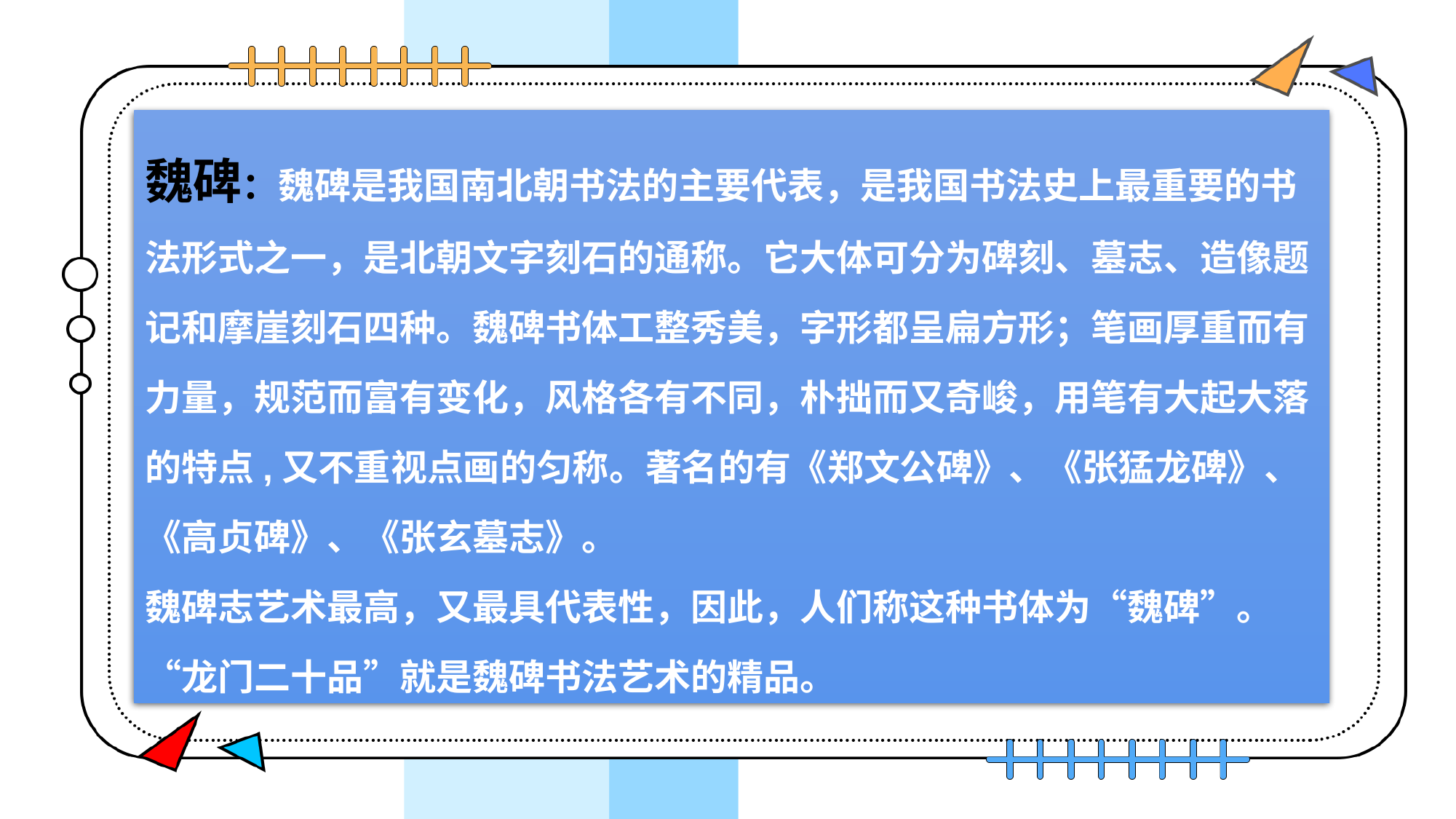

魏碑：魏碑是我国南北朝书法的主要代表，是我国书法史上最重要的书法形式之一，是北朝文字刻石的通称。它大体可分为碑刻、墓志、造像题记和摩崖刻石四种。魏碑书体工整秀美，字形都呈扁方形；笔画厚重而有力量，规范而富有变化，风格各有不同，朴拙而又奇峻，用笔有大起大落的特点,又不重视点画的匀称。著名的有《郑文公碑》、《张猛龙碑》、《高贞碑》、《张玄墓志》。
魏碑志艺术最高，又最具代表性，因此，人们称这种书体为“魏碑”。“龙门二十品”就是魏碑书法艺术的精品。